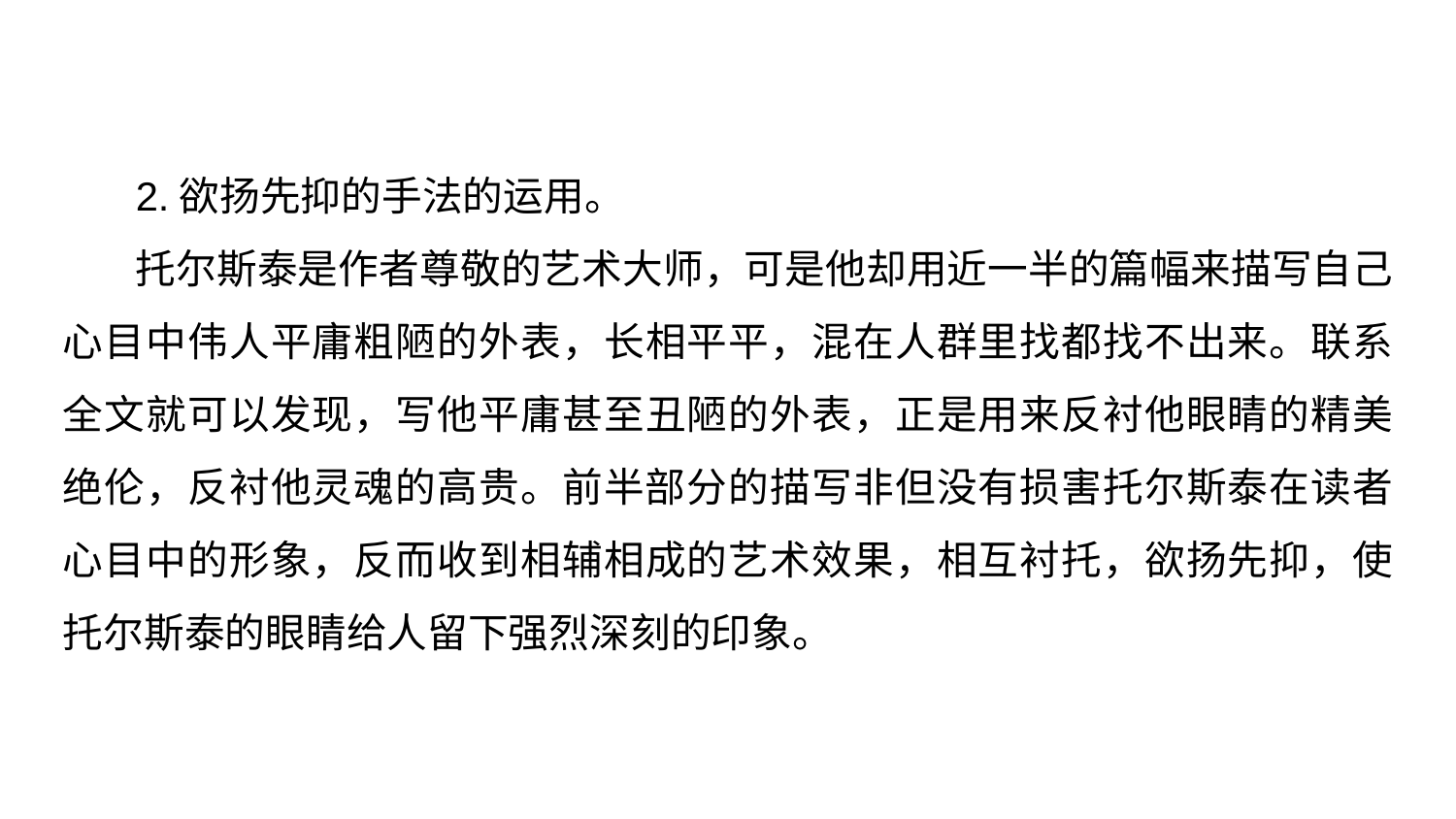

2.欲扬先抑的手法的运用。
托尔斯泰是作者尊敬的艺术大师，可是他却用近一半的篇幅来描写自己心目中伟人平庸粗陋的外表，长相平平，混在人群里找都找不出来。联系全文就可以发现，写他平庸甚至丑陋的外表，正是用来反衬他眼睛的精美绝伦，反衬他灵魂的高贵。前半部分的描写非但没有损害托尔斯泰在读者心目中的形象，反而收到相辅相成的艺术效果，相互衬托，欲扬先抑，使托尔斯泰的眼睛给人留下强烈深刻的印象。